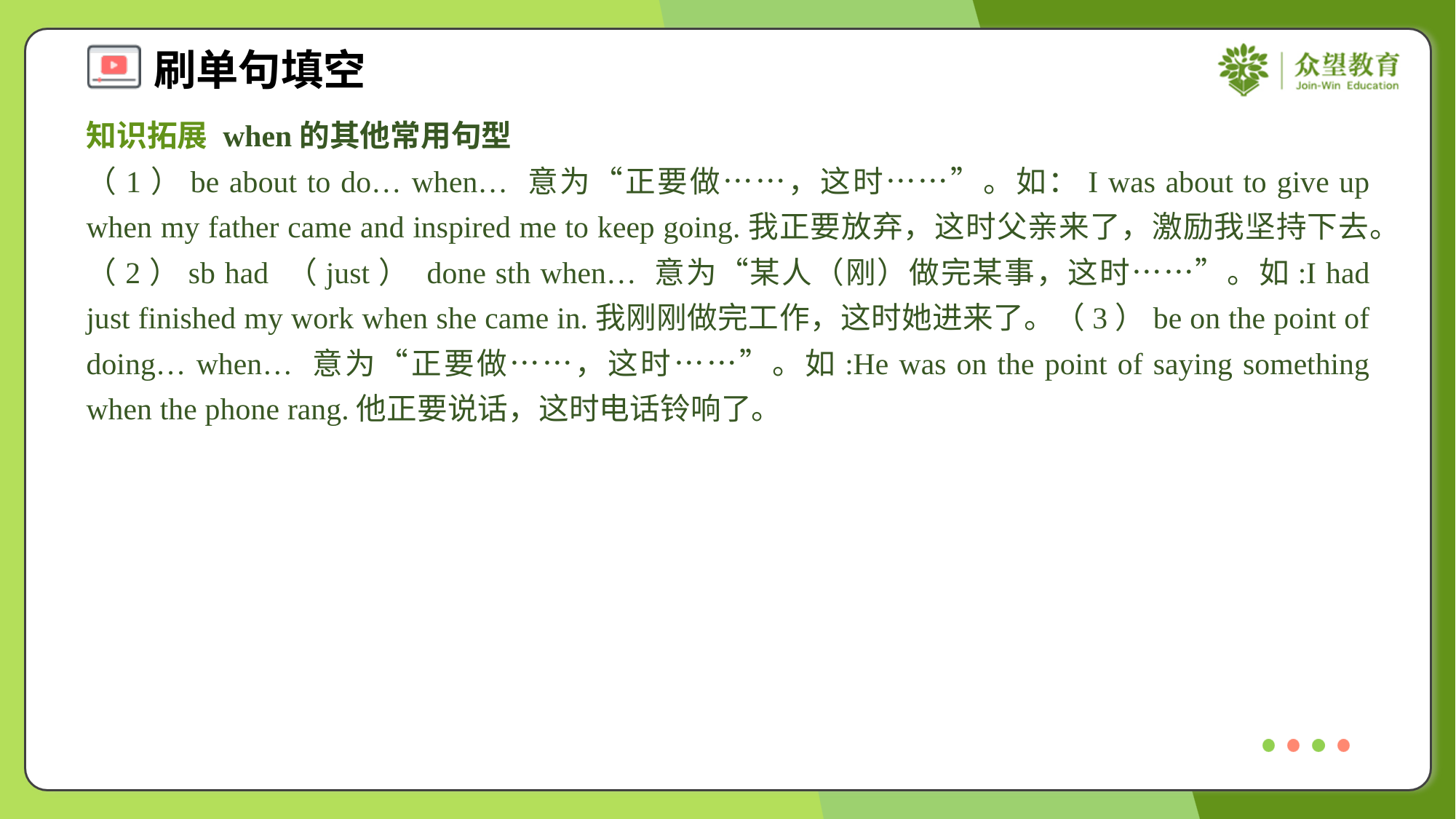

知识拓展 when的其他常用句型
（1）be about to do… when… 意为“正要做……，这时……”。如：I was about to give up when my father came and inspired me to keep going.我正要放弃，这时父亲来了，激励我坚持下去。（2）sb had （just） done sth when… 意为“某人（刚）做完某事，这时……”。如:I had just finished my work when she came in.我刚刚做完工作，这时她进来了。（3）be on the point of doing… when… 意为“正要做……，这时……”。如:He was on the point of saying something when the phone rang.他正要说话，这时电话铃响了。